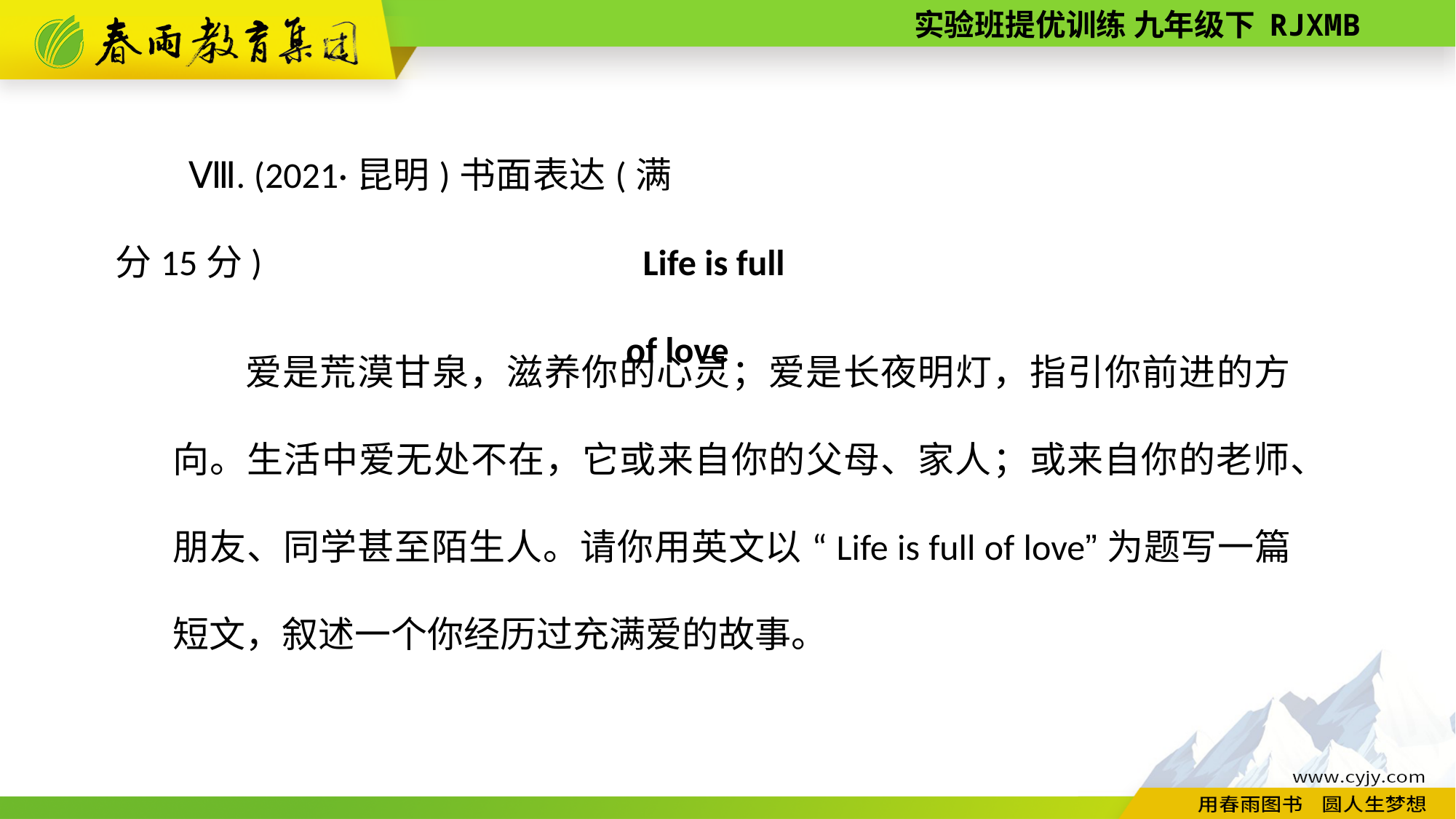

Ⅷ. (2021·昆明)书面表达(满分15分)
Life is full of love
爱是荒漠甘泉，滋养你的心灵；爱是长夜明灯，指引你前进的方向。生活中爱无处不在，它或来自你的父母、家人；或来自你的老师、朋友、同学甚至陌生人。请你用英文以 “Life is full of love”为题写一篇短文，叙述一个你经历过充满爱的故事。